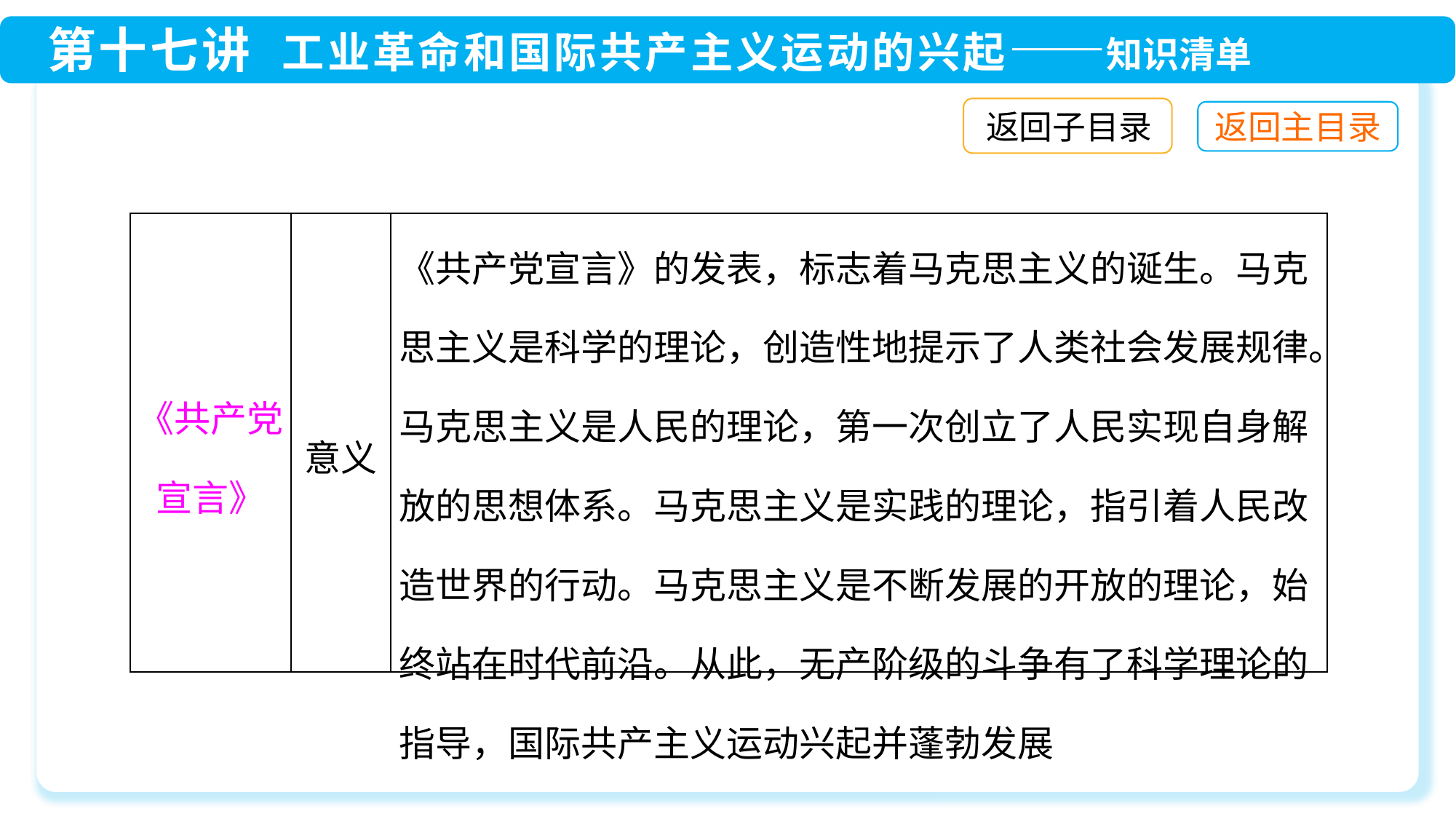

返回子目录
| 《共产党宣言》 | 意义 | 《共产党宣言》的发表，标志着马克思主义的诞生。马克思主义是科学的理论，创造性地提示了人类社会发展规律。马克思主义是人民的理论，第一次创立了人民实现自身解放的思想体系。马克思主义是实践的理论，指引着人民改造世界的行动。马克思主义是不断发展的开放的理论，始终站在时代前沿。从此，无产阶级的斗争有了科学理论的指导，国际共产主义运动兴起并蓬勃发展 |
| --- | --- | --- |